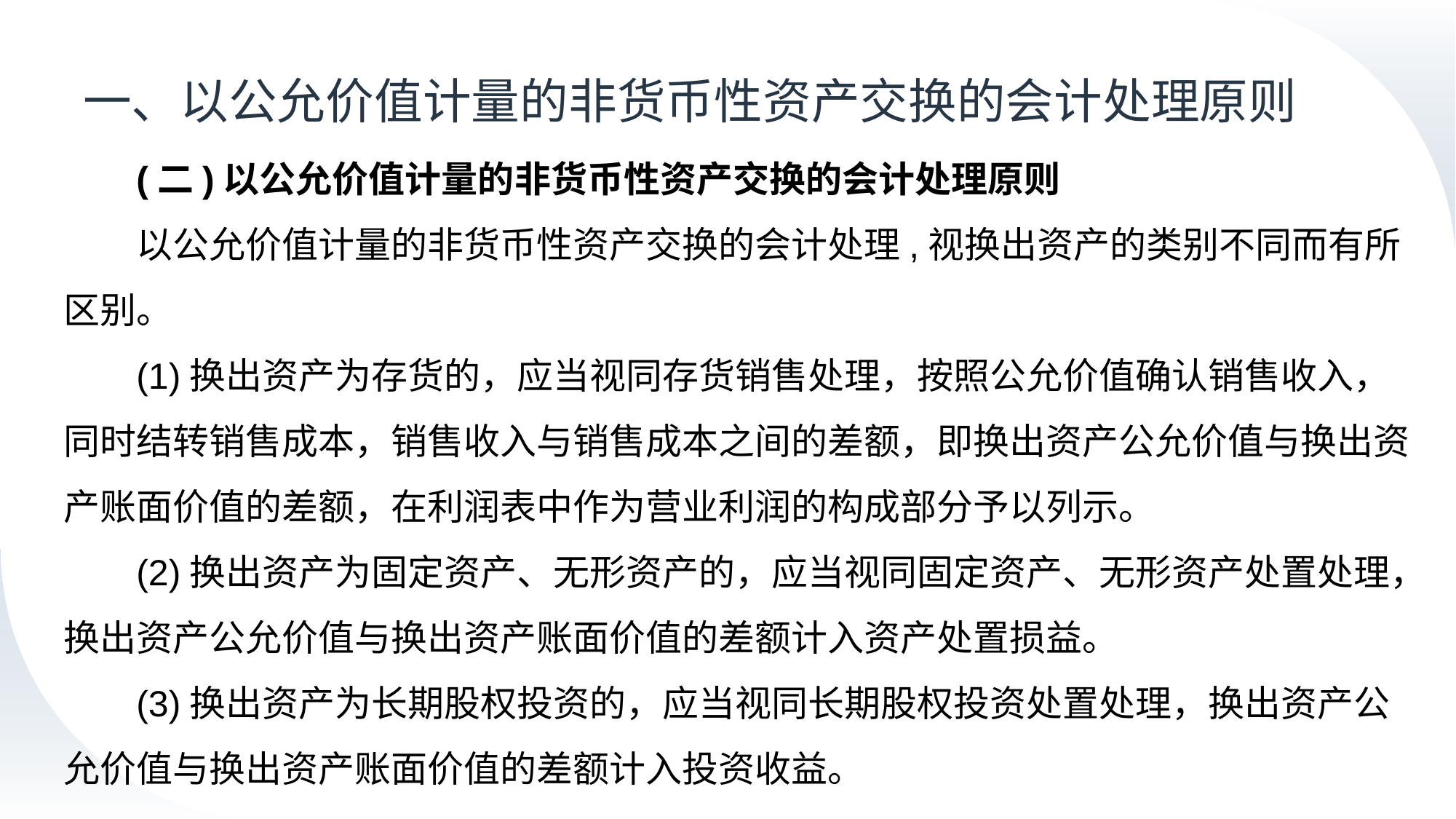

# 一、以公允价值计量的非货币性资产交换的会计处理原则
(二)以公允价值计量的非货币性资产交换的会计处理原则
以公允价值计量的非货币性资产交换的会计处理,视换出资产的类别不同而有所区别。
(1)换出资产为存货的，应当视同存货销售处理，按照公允价值确认销售收入，同时结转销售成本，销售收入与销售成本之间的差额，即换出资产公允价值与换出资产账面价值的差额，在利润表中作为营业利润的构成部分予以列示。
(2)换出资产为固定资产、无形资产的，应当视同固定资产、无形资产处置处理，换出资产公允价值与换出资产账面价值的差额计入资产处置损益。
(3)换出资产为长期股权投资的，应当视同长期股权投资处置处理，换出资产公允价值与换出资产账面价值的差额计入投资收益。